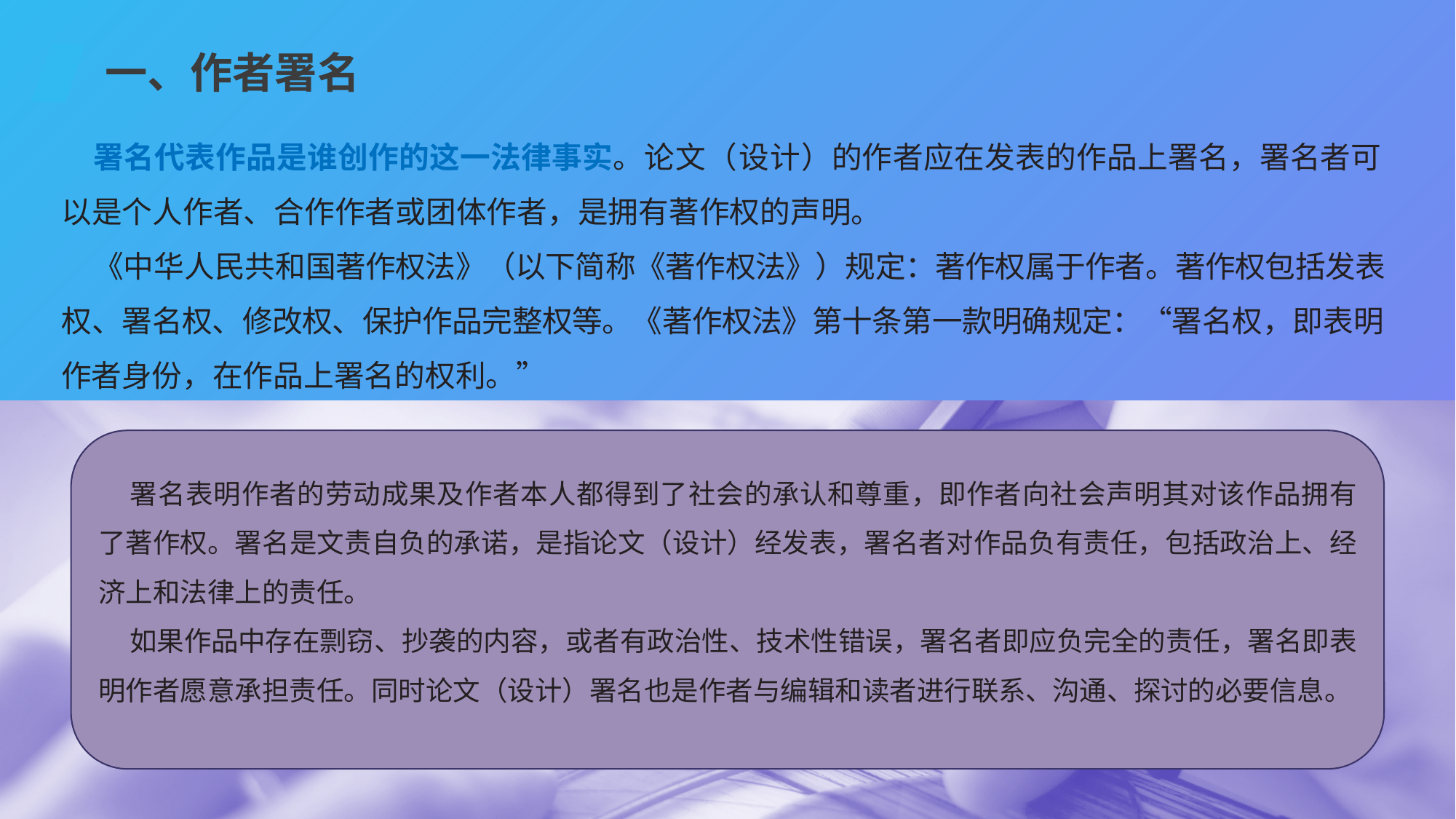

一、作者署名
署名代表作品是谁创作的这一法律事实。论文（设计）的作者应在发表的作品上署名，署名者可以是个人作者、合作作者或团体作者，是拥有著作权的声明。
《中华人民共和国著作权法》（以下简称《著作权法》）规定：著作权属于作者。著作权包括发表权、署名权、修改权、保护作品完整权等。《著作权法》第十条第一款明确规定：“署名权，即表明作者身份，在作品上署名的权利。”

署名表明作者的劳动成果及作者本人都得到了社会的承认和尊重，即作者向社会声明其对该作品拥有了著作权。署名是文责自负的承诺，是指论文（设计）经发表，署名者对作品负有责任，包括政治上、经济上和法律上的责任。
如果作品中存在剽窃、抄袭的内容，或者有政治性、技术性错误，署名者即应负完全的责任，署名即表明作者愿意承担责任。同时论文（设计）署名也是作者与编辑和读者进行联系、沟通、探讨的必要信息。